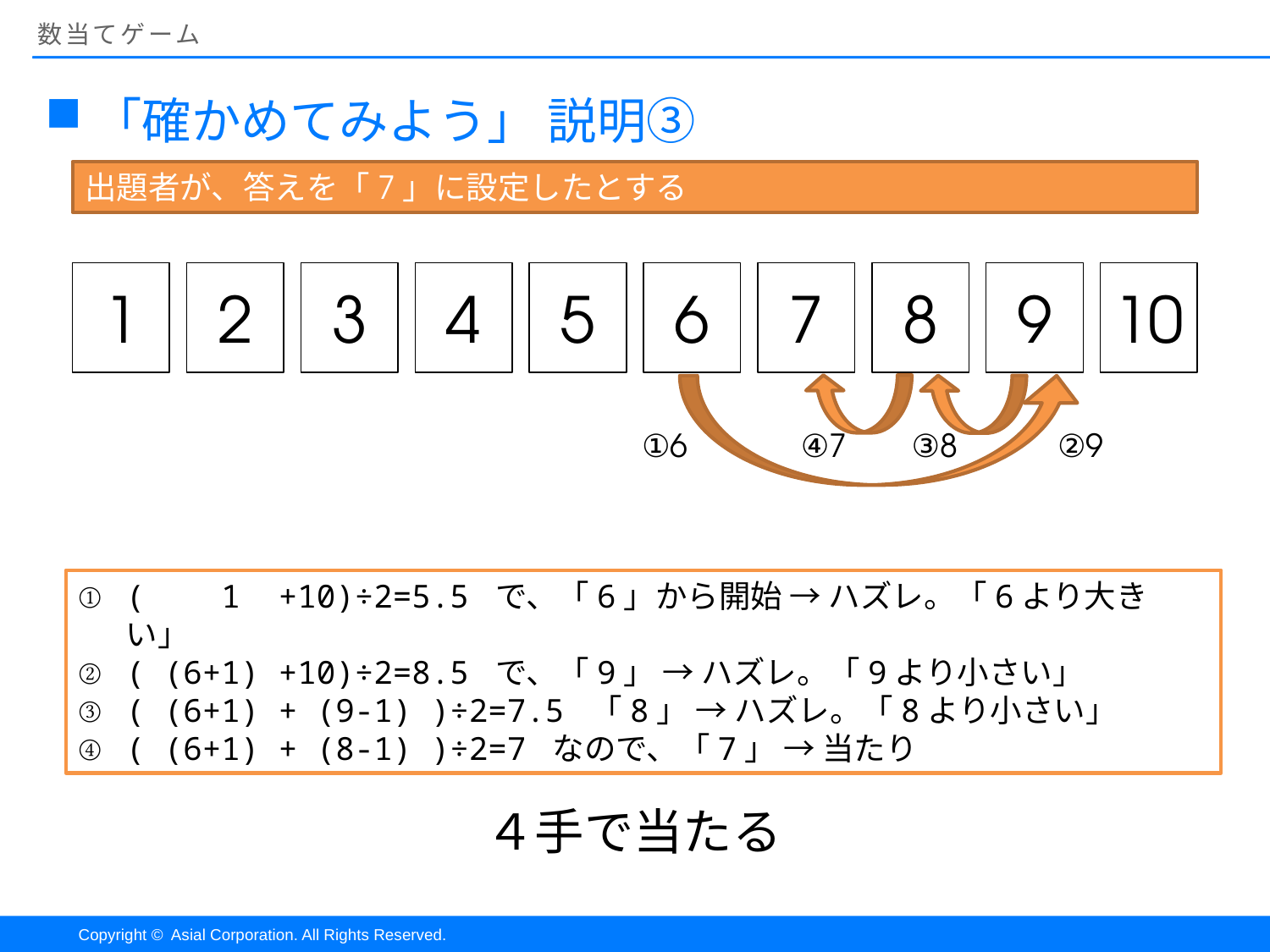

# 数当てゲーム

「確かめてみよう」 説明③

出題者が、答えを「7」に設定したとする
8
9
10
1
2
3
4
5
6
7

①6
④7
③8
②9
(    1  +10)÷2=5.5 で、「6」から開始 → ハズレ。「6より大きい」
( (6+1) +10)÷2=8.5 で、「9」 → ハズレ。「9より小さい」
( (6+1) + (9-1) )÷2=7.5 「8」 → ハズレ。「8より小さい」
( (6+1) + (8-1) )÷2=7 なので、「7」 → 当たり
４手で当たる